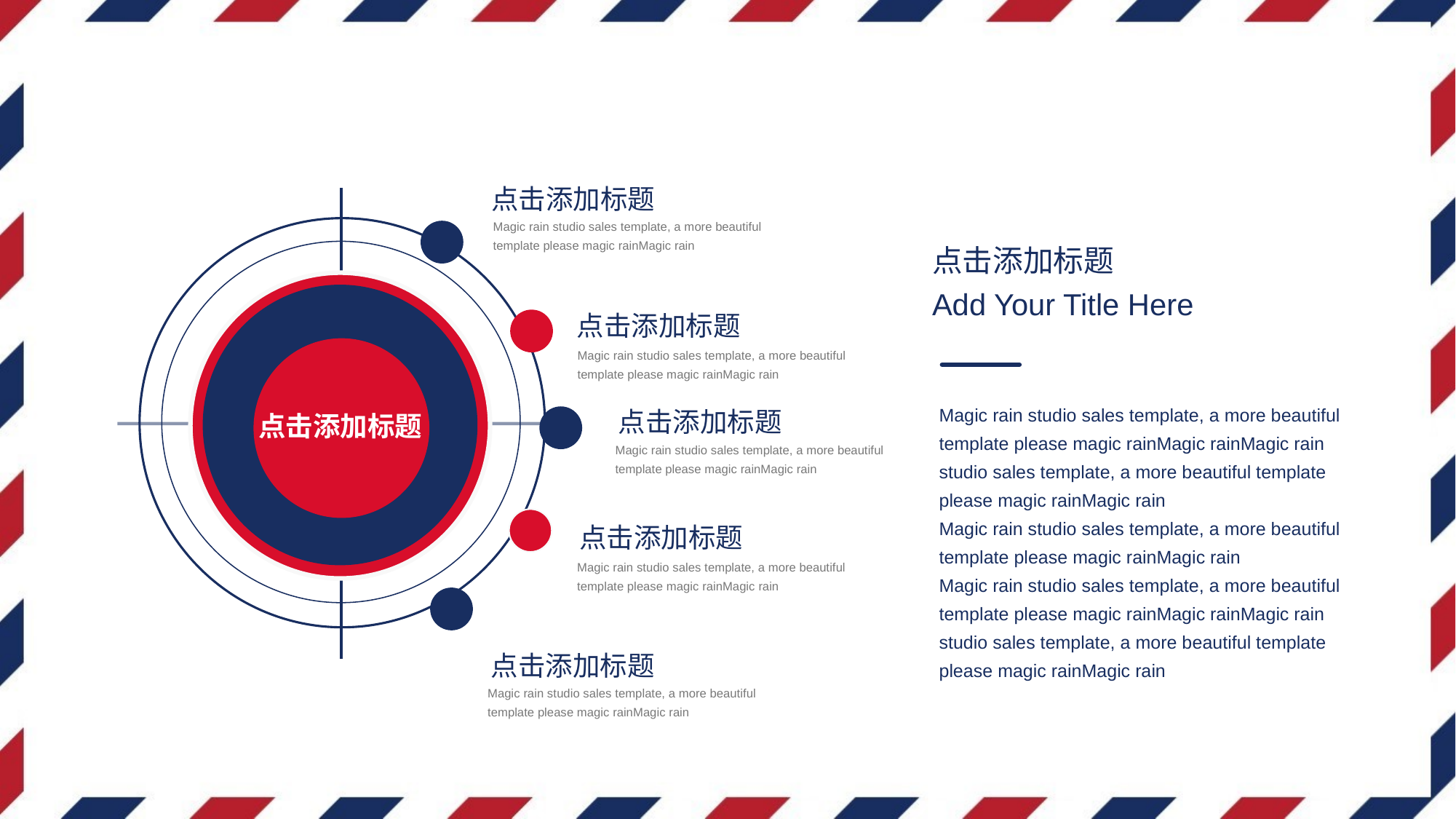

点击添加标题
Magic rain studio sales template, a more beautiful template please magic rainMagic rain

点击添加标题
Add Your Title Here
Magic rain studio sales template, a more beautiful template please magic rainMagic rainMagic rain studio sales template, a more beautiful template please magic rainMagic rain
Magic rain studio sales template, a more beautiful template please magic rainMagic rain
Magic rain studio sales template, a more beautiful template please magic rainMagic rainMagic rain studio sales template, a more beautiful template please magic rainMagic rain

点击添加标题
Magic rain studio sales template, a more beautiful template please magic rainMagic rain

点击添加标题
Magic rain studio sales template, a more beautiful template please magic rainMagic rain
点击添加标题

点击添加标题
Magic rain studio sales template, a more beautiful template please magic rainMagic rain

点击添加标题
Magic rain studio sales template, a more beautiful template please magic rainMagic rain